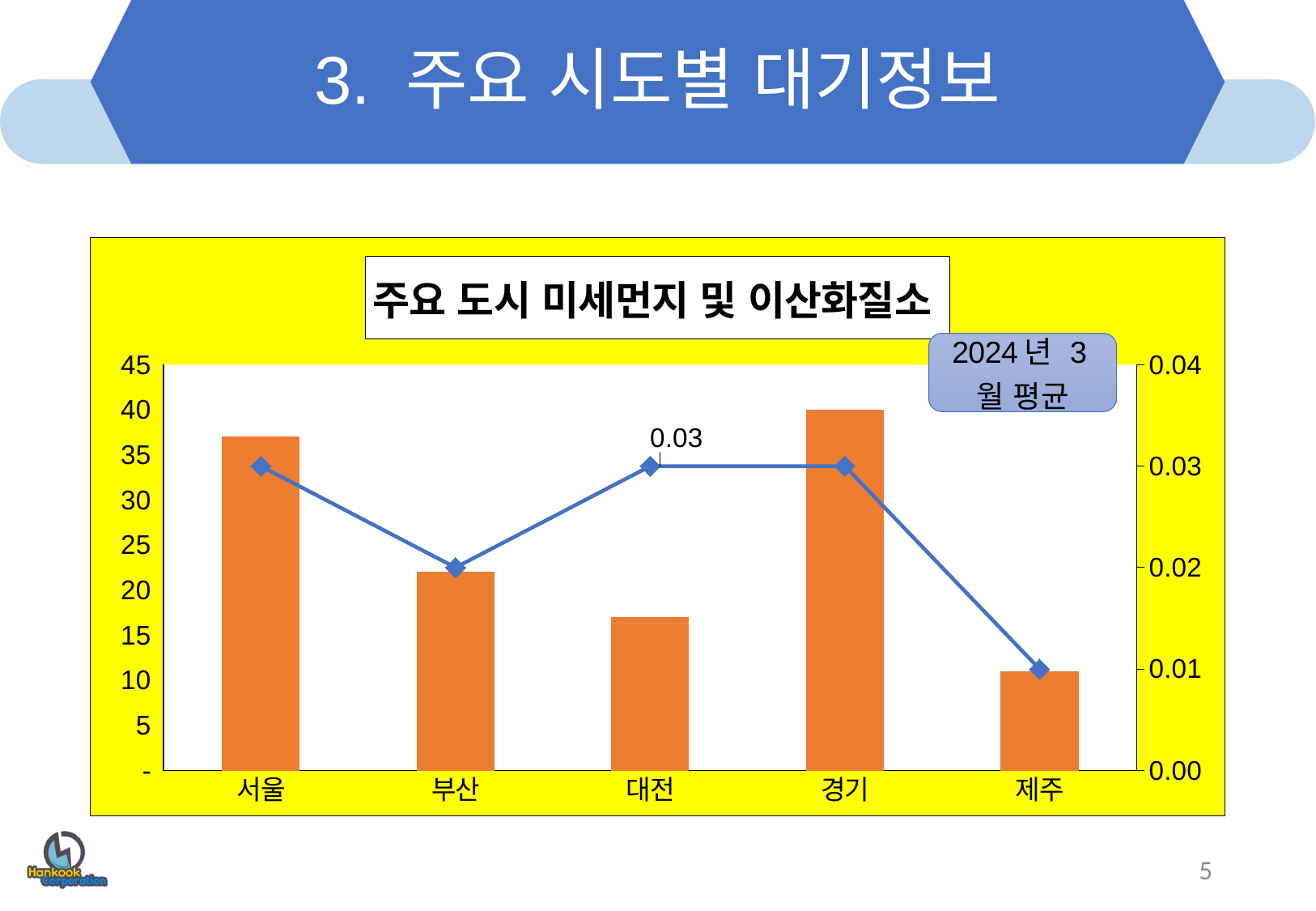

# 3. 주요 시도별 대기정보

### Chart: 주요 도시 미세먼지 및 이산화질소

| Category | 미세먼지 | 이산화질소 |
|---|---|---|
| 서울 | 37.0 | 0.03 |
| 부산 | 22.0 | 0.02 |
| 대전 | 17.0 | 0.03 |
| 경기 | 40.0 | 0.03 |
| 제주 | 11.0 | 0.01 |
5